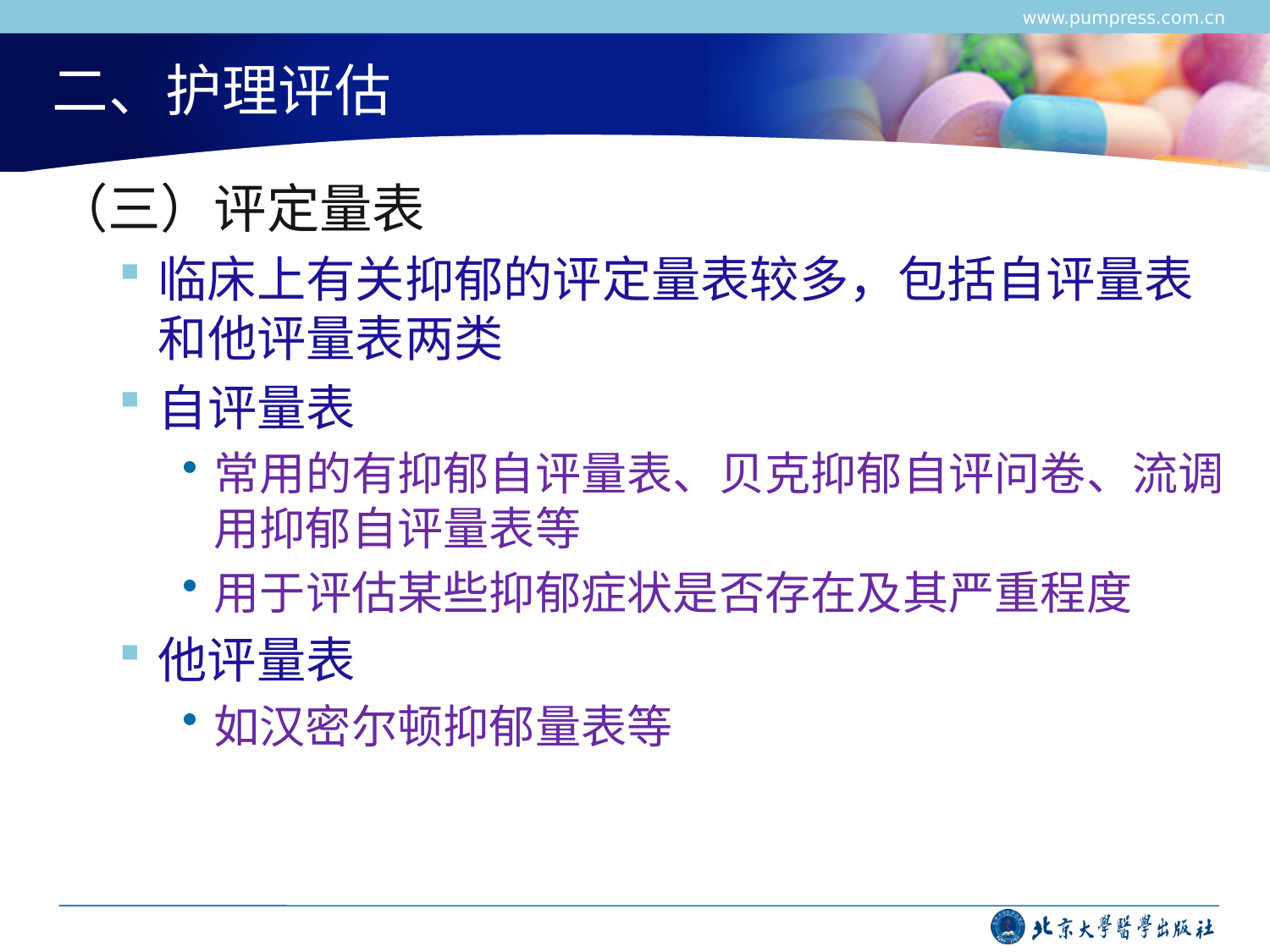

www.pumpress.com.cn
# 二、护理评估
（三）评定量表
临床上有关抑郁的评定量表较多，包括自评量表和他评量表两类
自评量表
常用的有抑郁自评量表、贝克抑郁自评问卷、流调用抑郁自评量表等
用于评估某些抑郁症状是否存在及其严重程度
他评量表
如汉密尔顿抑郁量表等